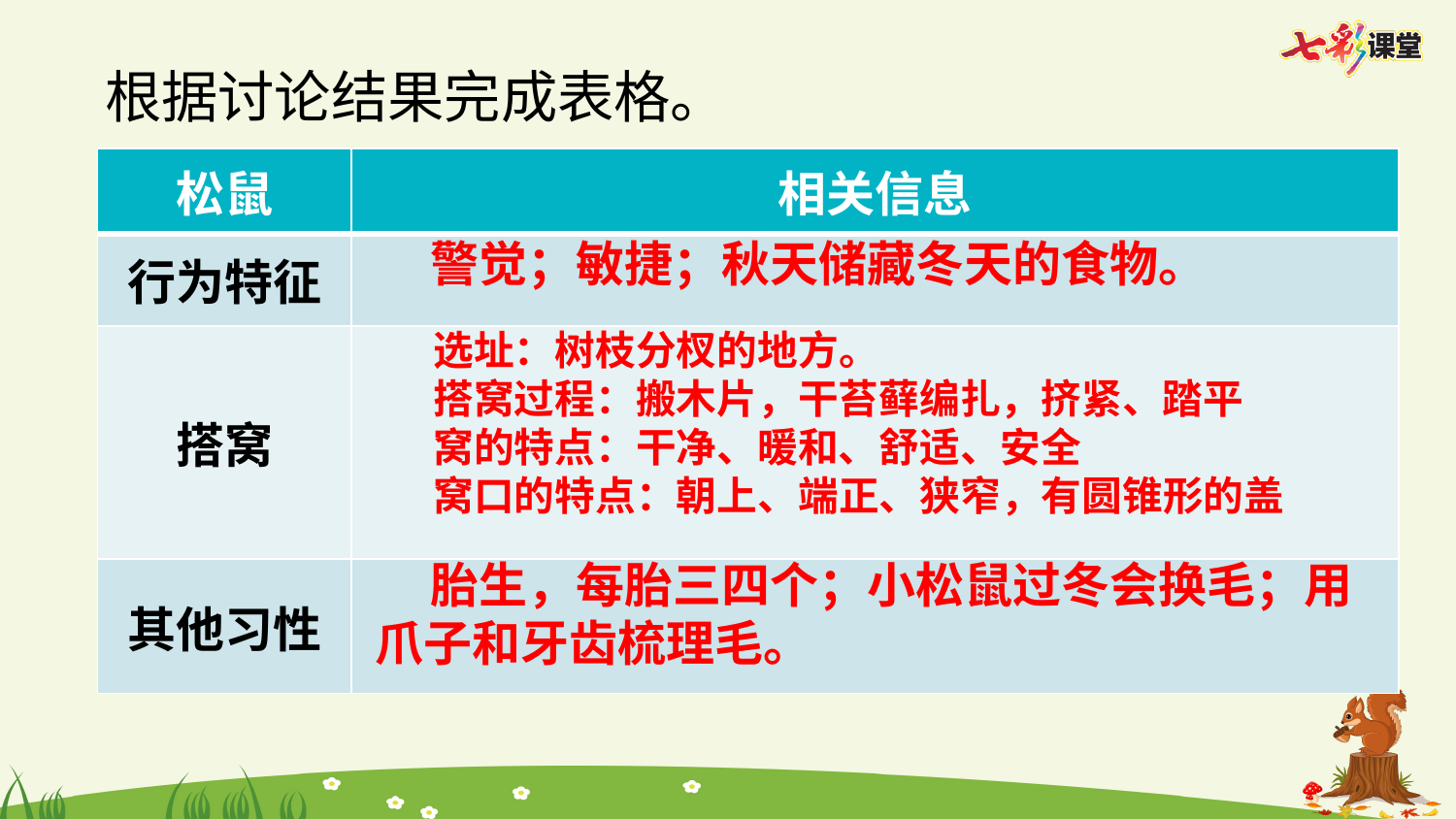

根据讨论结果完成表格。
| 松鼠 | 相关信息 |
| --- | --- |
| 行为特征 |  |
| 搭窝 |  |
| 其他习性 |  |
    警觉；敏捷；秋天储藏冬天的食物。
    选址：树枝分杈的地方。
    搭窝过程：搬木片，干苔藓编扎，挤紧、踏平
    窝的特点：干净、暖和、舒适、安全
    窝口的特点：朝上、端正、狭窄，有圆锥形的盖
    胎生，每胎三四个；小松鼠过冬会换毛；用爪子和牙齿梳理毛。